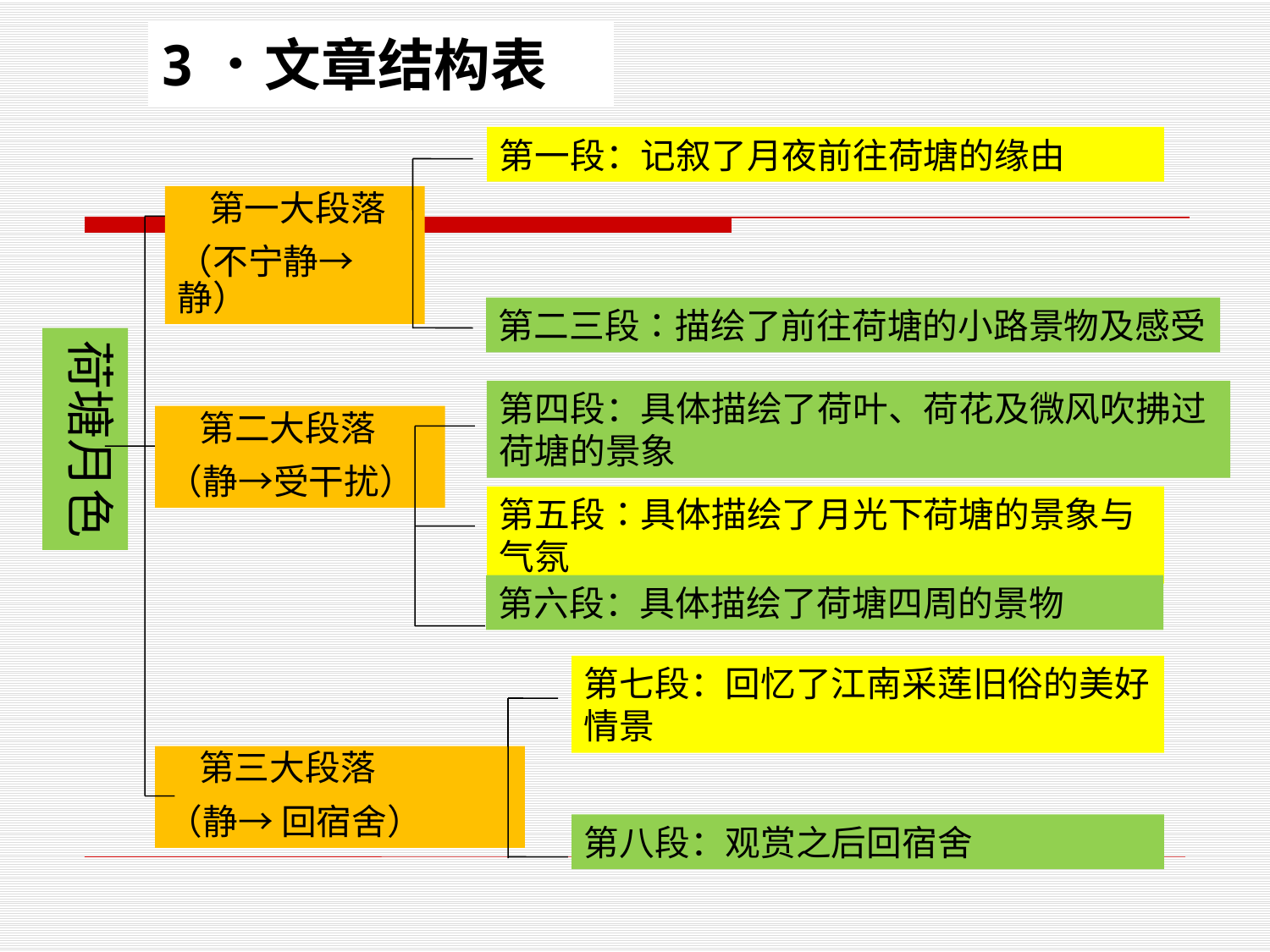

# 3．文章结构表
第一段：记叙了月夜前往荷塘的缘由

　第一大段落
（不宁静→静）

第二三段：描绘了前往荷塘的小路景物及感受
荷塘月色

第四段：具体描绘了荷叶、荷花及微风吹拂过荷塘的景象
　第二大段落
（静→受干扰）

第五段：具体描绘了月光下荷塘的景象与气氛

第六段：具体描绘了荷塘四周的景物

第七段：回忆了江南采莲旧俗的美好情景

　第三大段落
（静→ 回宿舍）

第八段：观赏之后回宿舍